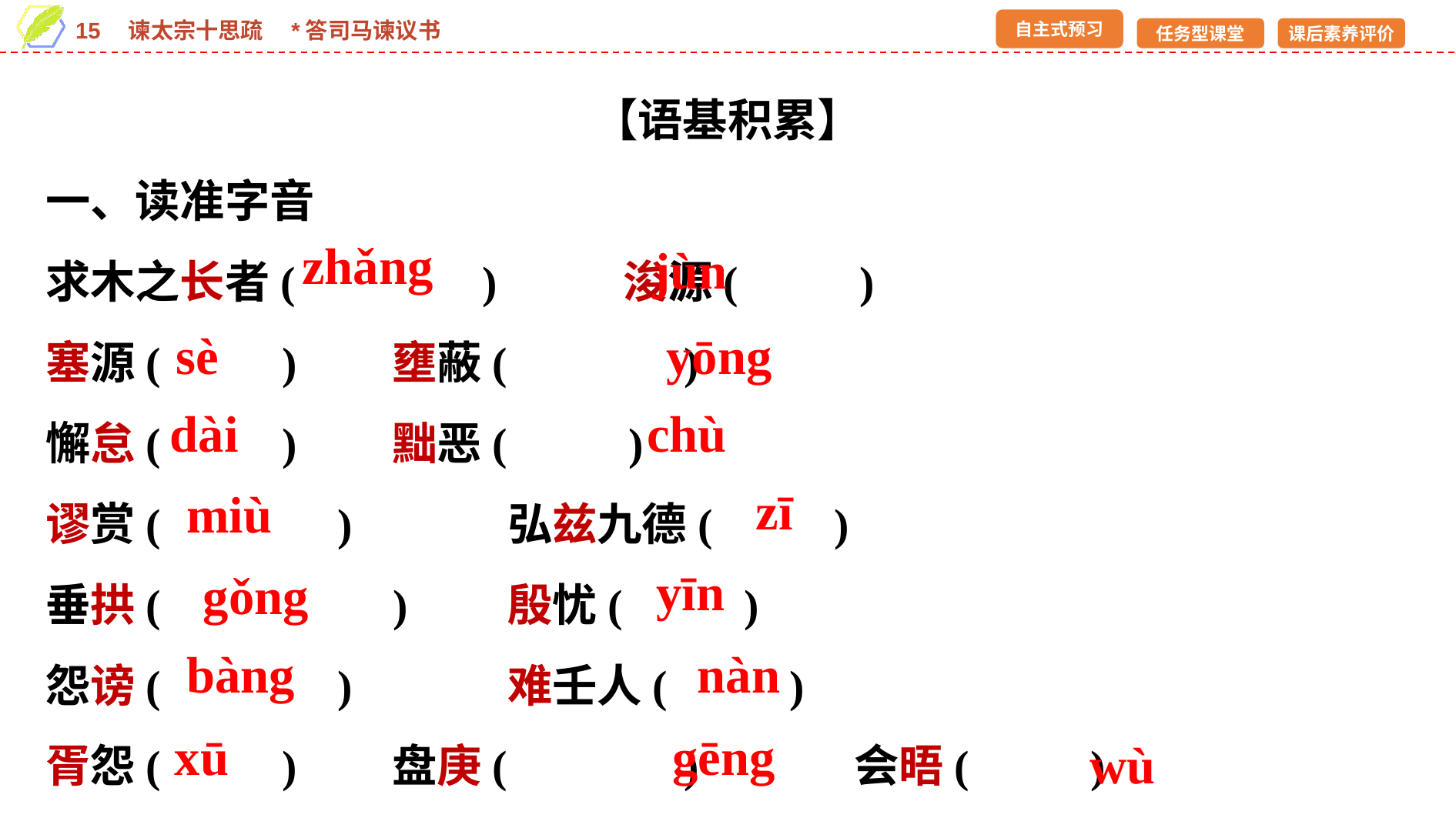

【语基积累】
一、读准字音
求木之长者(　 　 　 )　	浚源(　 　)
塞源(　 　)    	壅蔽(　　  　)
懈怠(　 　)    	黜恶(　 　)
谬赏(　 　 　)    	弘兹九德(　 　)
垂拱(　　 　  　)    	殷忧(　 　)
怨谤(　　  　)    	难壬人(　 　)
胥怨(　 　)    	盘庚(　 　 　)    	会晤(　 　)
zhǎng
jùn
sè
yōng
dài
chù
zī
miù
yīn
gǒng
bàng
nàn
xū
gēng
wù